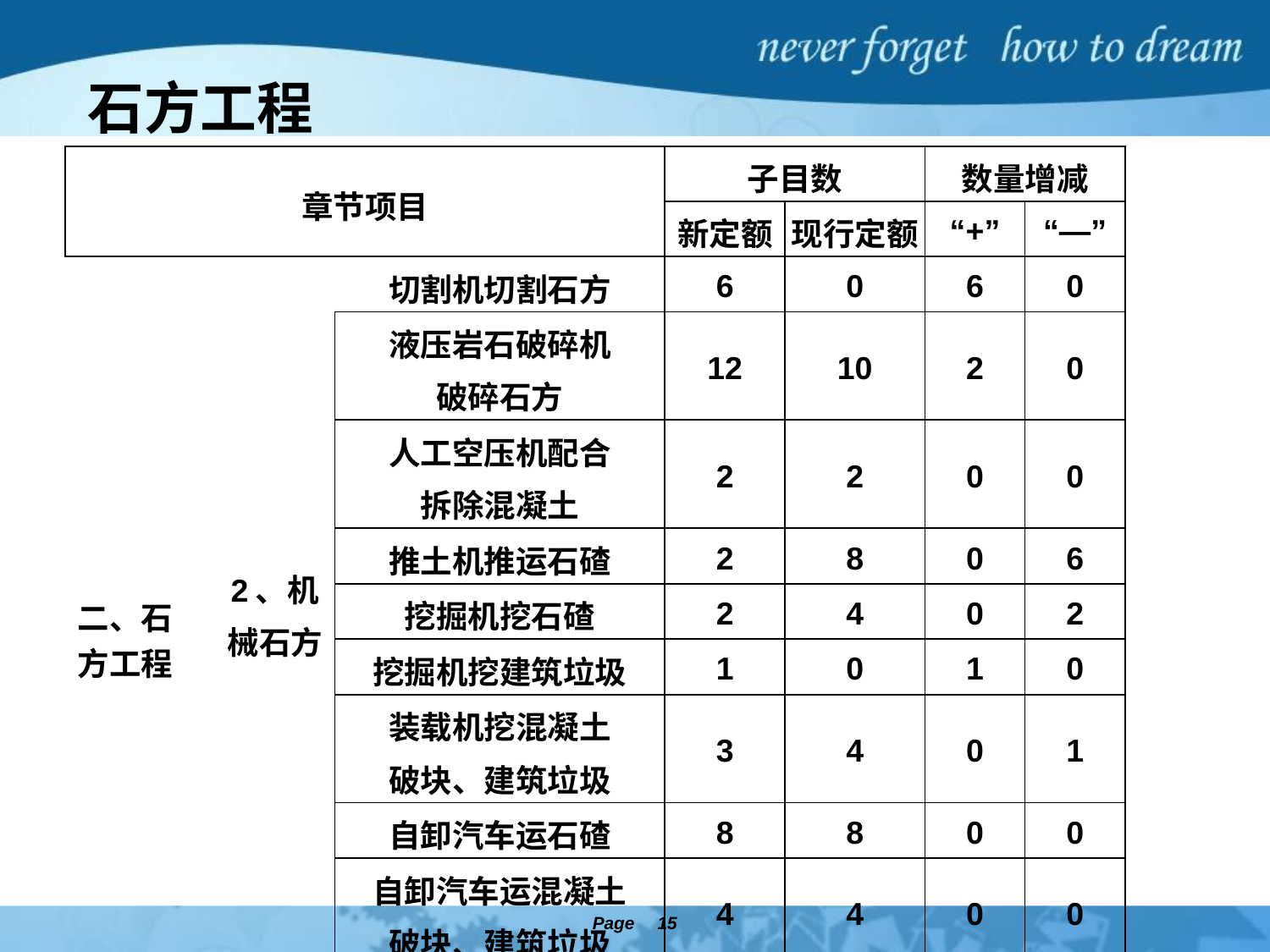

石方工程
| 章节项目 |  |  | 子目数 |  | 数量增减 |  |
| --- | --- | --- | --- | --- | --- | --- |
|  |  |  | 新定额 | 现行定额 | “+” | “—” |
| 二、石方工程 | 2、机械石方 | 切割机切割石方 | 6 | 0 | 6 | 0 |
|  |  | 液压岩石破碎机 破碎石方 | 12 | 10 | 2 | 0 |
|  |  | 人工空压机配合 拆除混凝土 | 2 | 2 | 0 | 0 |
|  |  | 推土机推运石碴 | 2 | 8 | 0 | 6 |
|  |  | 挖掘机挖石碴 | 2 | 4 | 0 | 2 |
|  |  | 挖掘机挖建筑垃圾 | 1 | 0 | 1 | 0 |
|  |  | 装载机挖混凝土 破块、建筑垃圾 | 3 | 4 | 0 | 1 |
|  |  | 自卸汽车运石碴 | 8 | 8 | 0 | 0 |
|  |  | 自卸汽车运混凝土 破块、建筑垃圾 | 4 | 4 | 0 | 0 |
|  | 小计 |  | 40 | 40 | 8 | 8 |